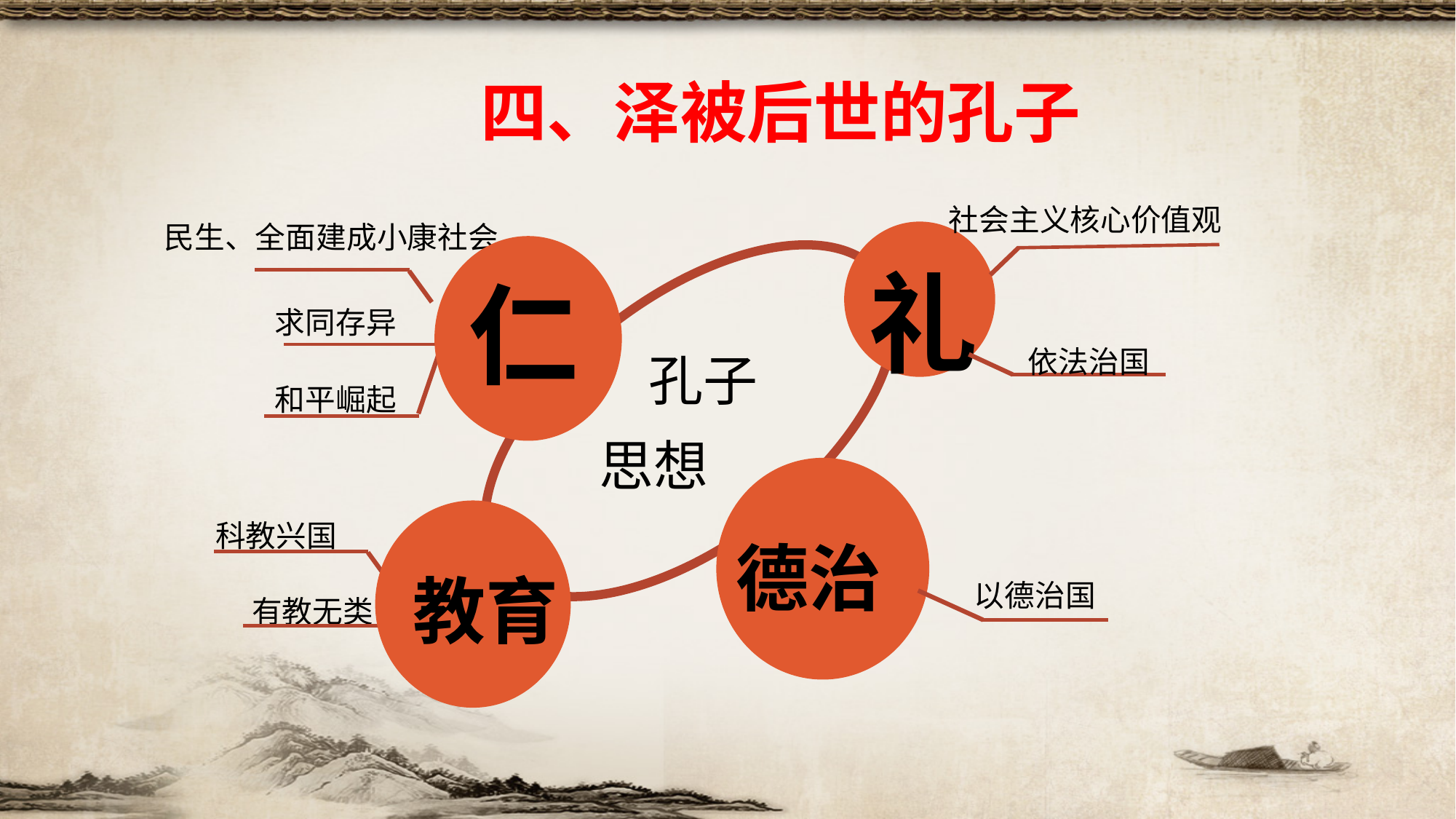

四、泽被后世的孔子
社会主义核心价值观
民生、全面建成小康社会
礼

仁
求同存异

   孔子
思想
依法治国
和平崛起

德治
科教兴国

教育
以德治国
有教无类